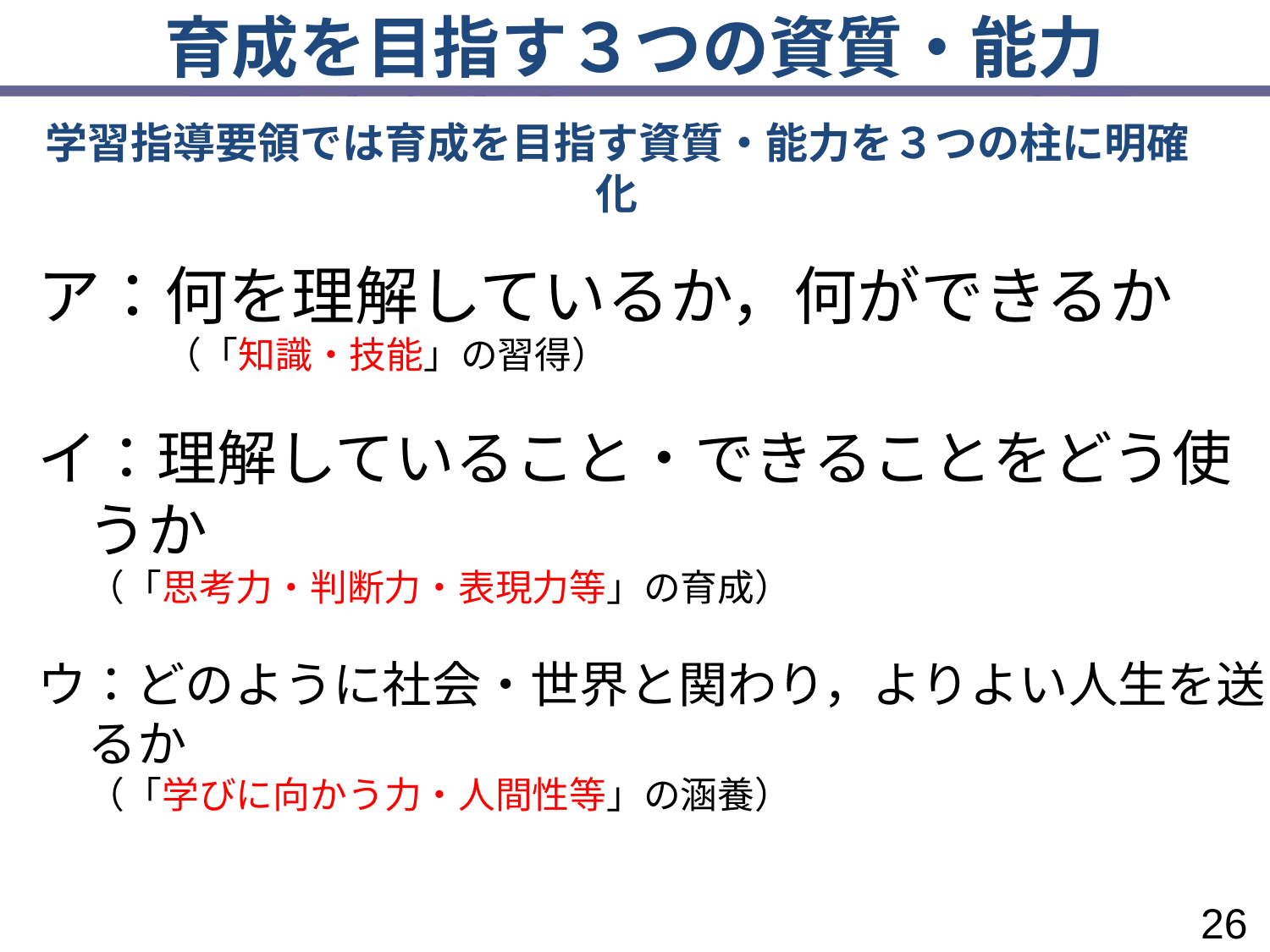

育成を目指す３つの資質・能力
# 学習指導要領では育成を目指す資質・能力を３つの柱に明確化
ア：何を理解しているか，何ができるか
	（「知識・技能」の習得）

イ：理解していること・できることをどう使うか
	（「思考力・判断力・表現力等」の育成）

ウ：どのように社会・世界と関わり，よりよい人生を送るか
	（「学びに向かう力・人間性等」の涵養）
26